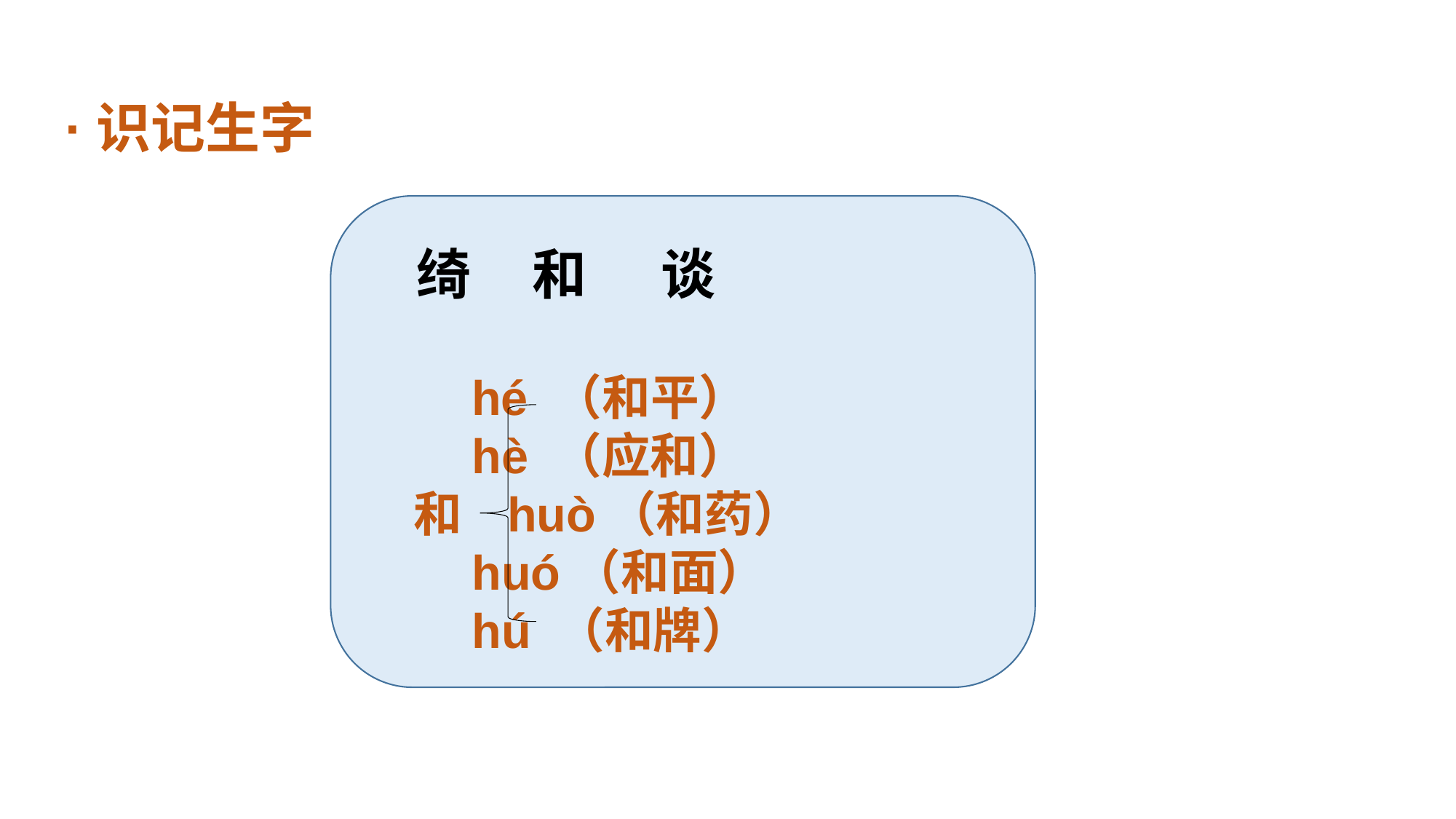

·识记生字

绮     和      谈
      hé （和平）
      hè （应和）
 和   huò（和药）
      huó（和面）
      hú （和牌）